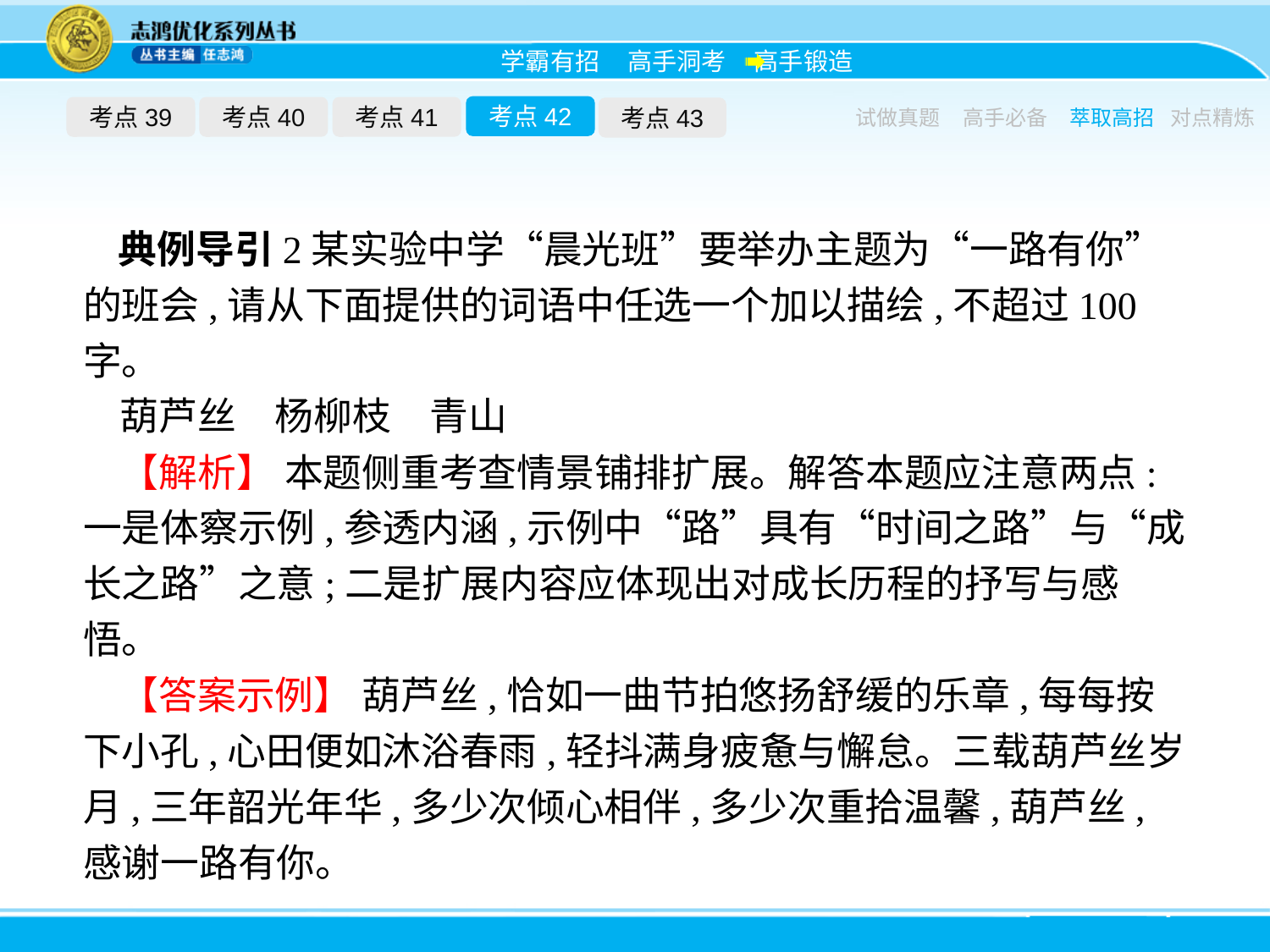

考点42
考点39
考点40
考点41
考点43
试做真题
高手必备
萃取高招
对点精炼
典例导引2某实验中学“晨光班”要举办主题为“一路有你”的班会,请从下面提供的词语中任选一个加以描绘,不超过100字。
葫芦丝　杨柳枝　青山
【解析】 本题侧重考查情景铺排扩展。解答本题应注意两点:一是体察示例,参透内涵,示例中“路”具有“时间之路”与“成长之路”之意;二是扩展内容应体现出对成长历程的抒写与感悟。
【答案示例】 葫芦丝,恰如一曲节拍悠扬舒缓的乐章,每每按下小孔,心田便如沐浴春雨,轻抖满身疲惫与懈怠。三载葫芦丝岁月,三年韶光年华,多少次倾心相伴,多少次重拾温馨,葫芦丝,感谢一路有你。